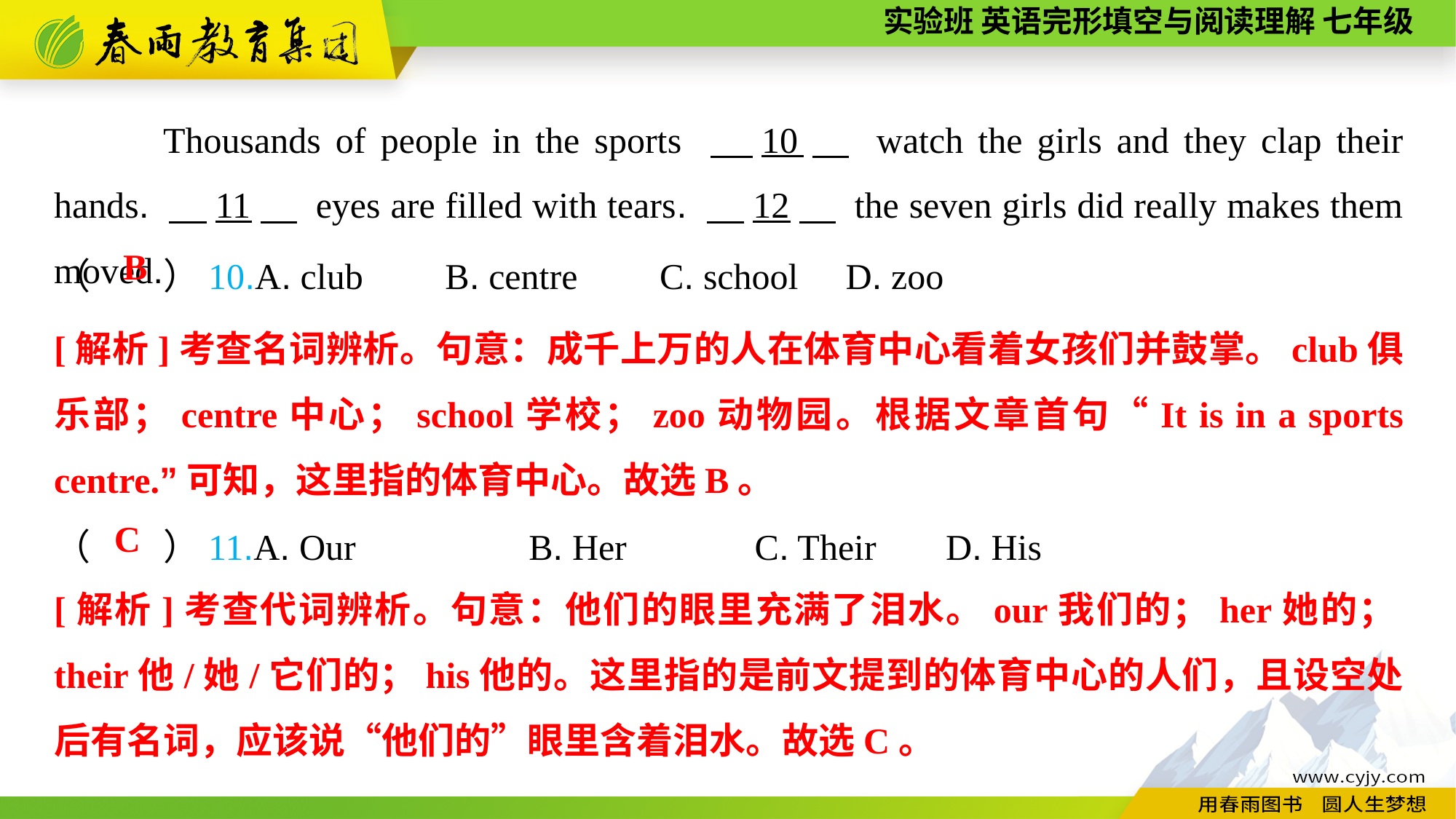

Thousands of people in the sports 　10　 watch the girls and they clap their hands. 　11　 eyes are filled with tears. 　12　 the seven girls did really makes them moved.
（　　）10.A. club         B. centre         C. school	   D. zoo
B
[解析]考查名词辨析。句意：成千上万的人在体育中心看着女孩们并鼓掌。club俱乐部；centre中心；school学校；zoo动物园。根据文章首句“It is in a sports centre.”可知，这里指的体育中心。故选B。
（　　）11.A. Our                   B. Her	     C. Their	  D. His
C
[解析]考查代词辨析。句意：他们的眼里充满了泪水。our我们的；her她的；their他/她/它们的；his他的。这里指的是前文提到的体育中心的人们，且设空处后有名词，应该说“他们的”眼里含着泪水。故选C。